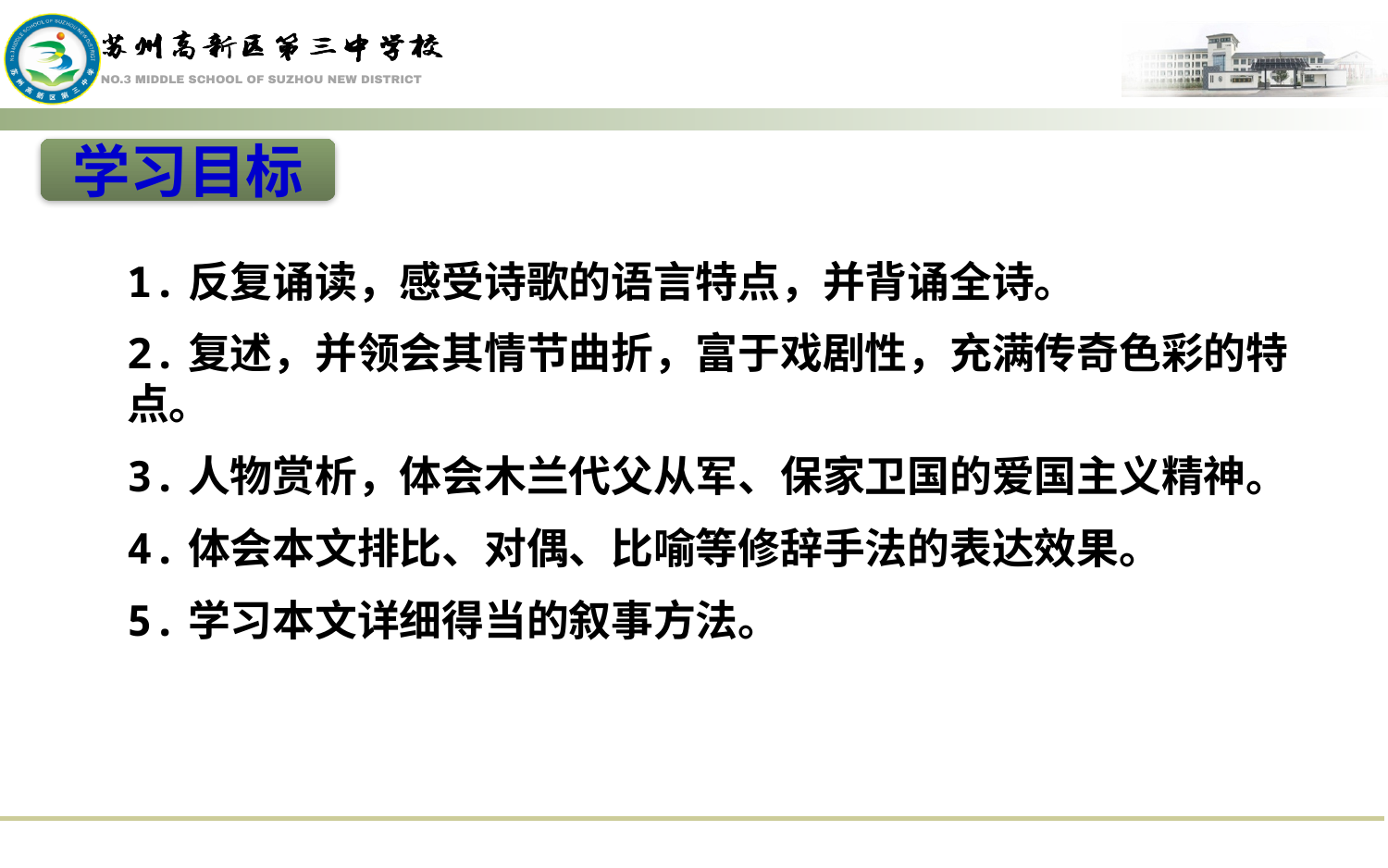

学习目标
1.反复诵读，感受诗歌的语言特点，并背诵全诗。
2.复述，并领会其情节曲折，富于戏剧性，充满传奇色彩的特点。
3.人物赏析，体会木兰代父从军、保家卫国的爱国主义精神。
4.体会本文排比、对偶、比喻等修辞手法的表达效果。
5.学习本文详细得当的叙事方法。